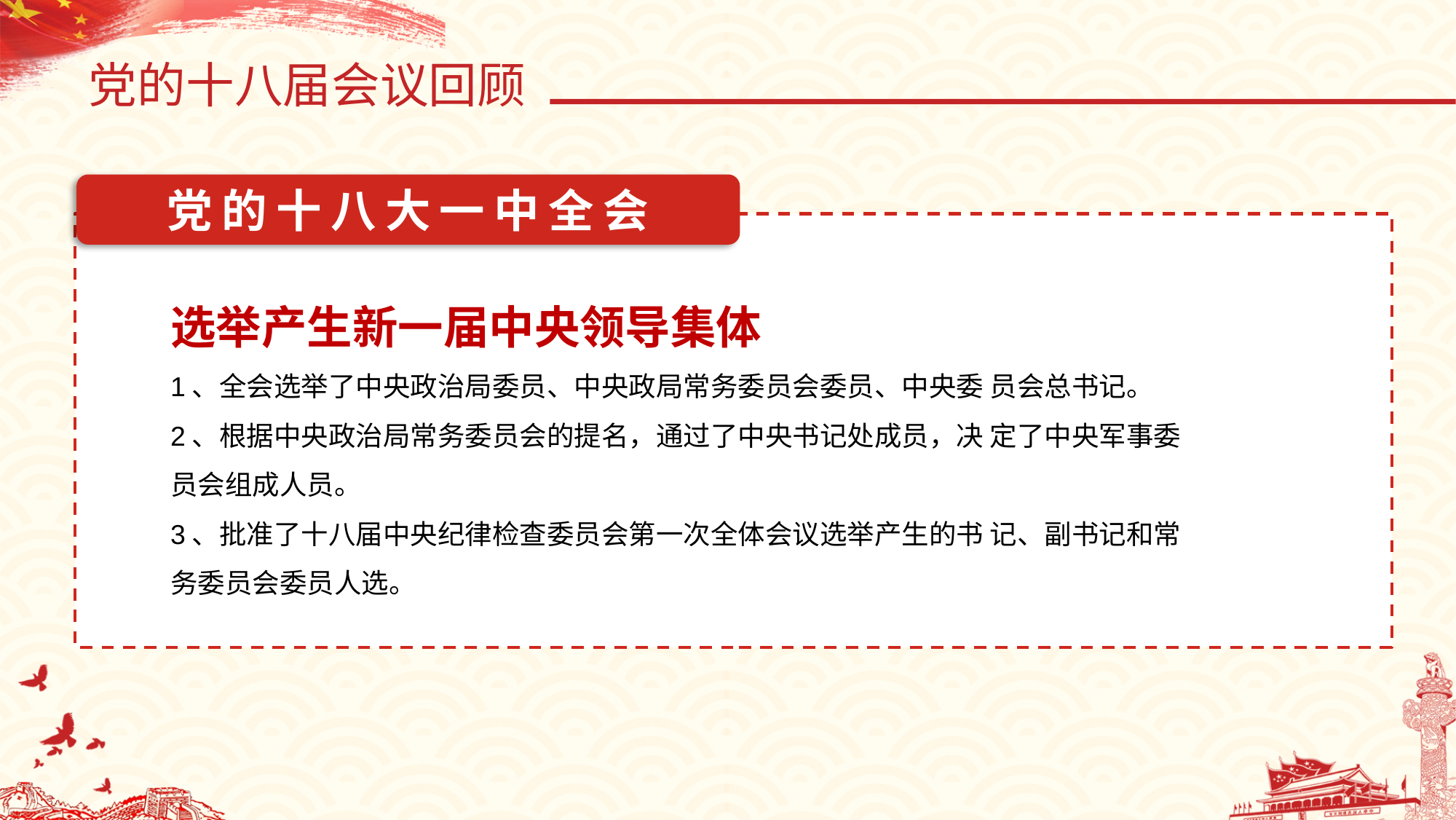

党的十八届会议回顾

党的十八大一中全会

选举产生新一届中央领导集体
1、全会选举了中央政治局委员、中央政局常务委员会委员、中央委 员会总书记。
2、根据中央政治局常务委员会的提名，通过了中央书记处成员，决 定了中央军事委员会组成人员。
3、批准了十八届中央纪律检查委员会第一次全体会议选举产生的书 记、副书记和常务委员会委员人选。